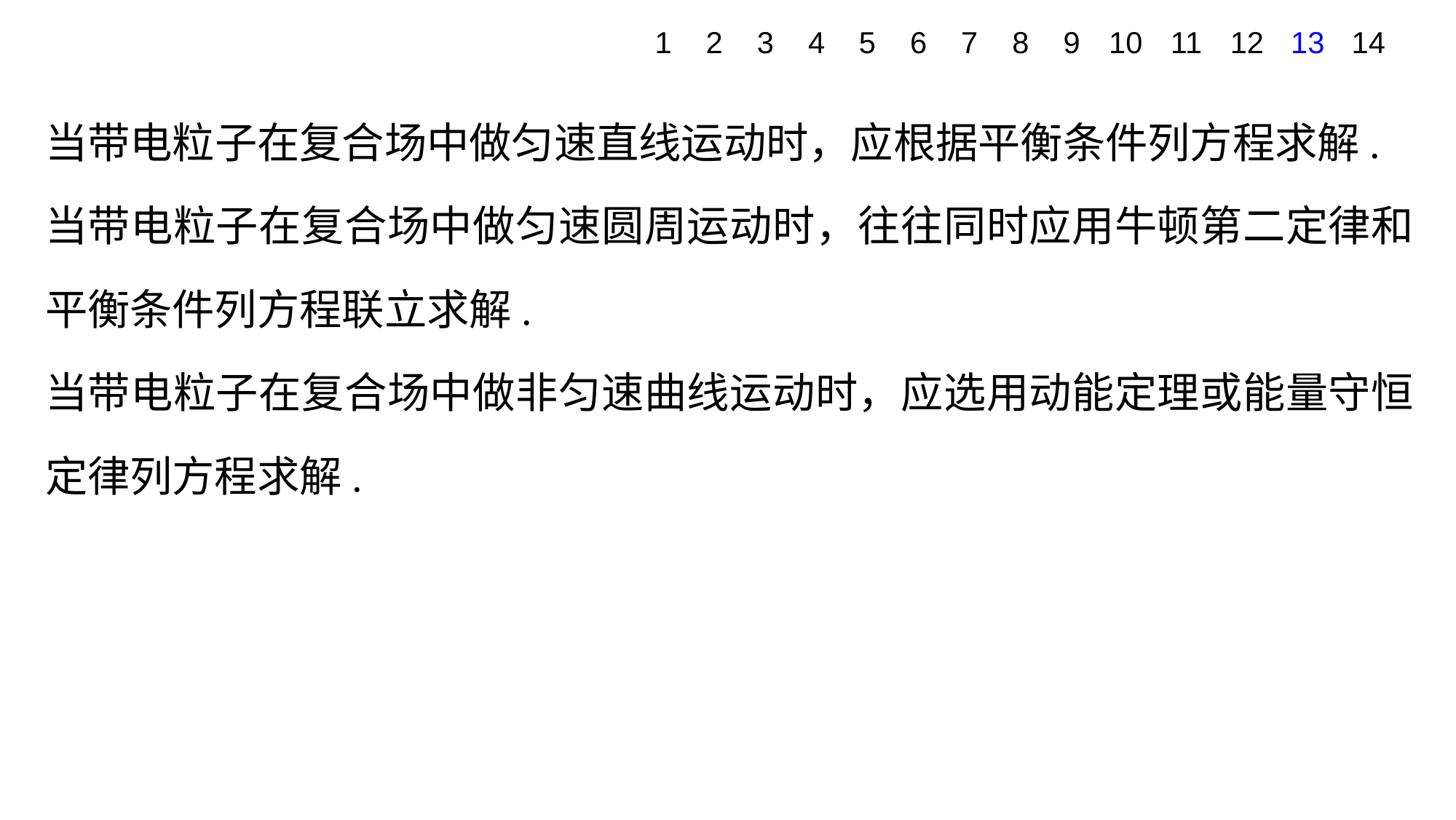

1
2
3
4
5
6
7
8
9
10
11
12
13
14
当带电粒子在复合场中做匀速直线运动时，应根据平衡条件列方程求解.
当带电粒子在复合场中做匀速圆周运动时，往往同时应用牛顿第二定律和平衡条件列方程联立求解.
当带电粒子在复合场中做非匀速曲线运动时，应选用动能定理或能量守恒定律列方程求解.